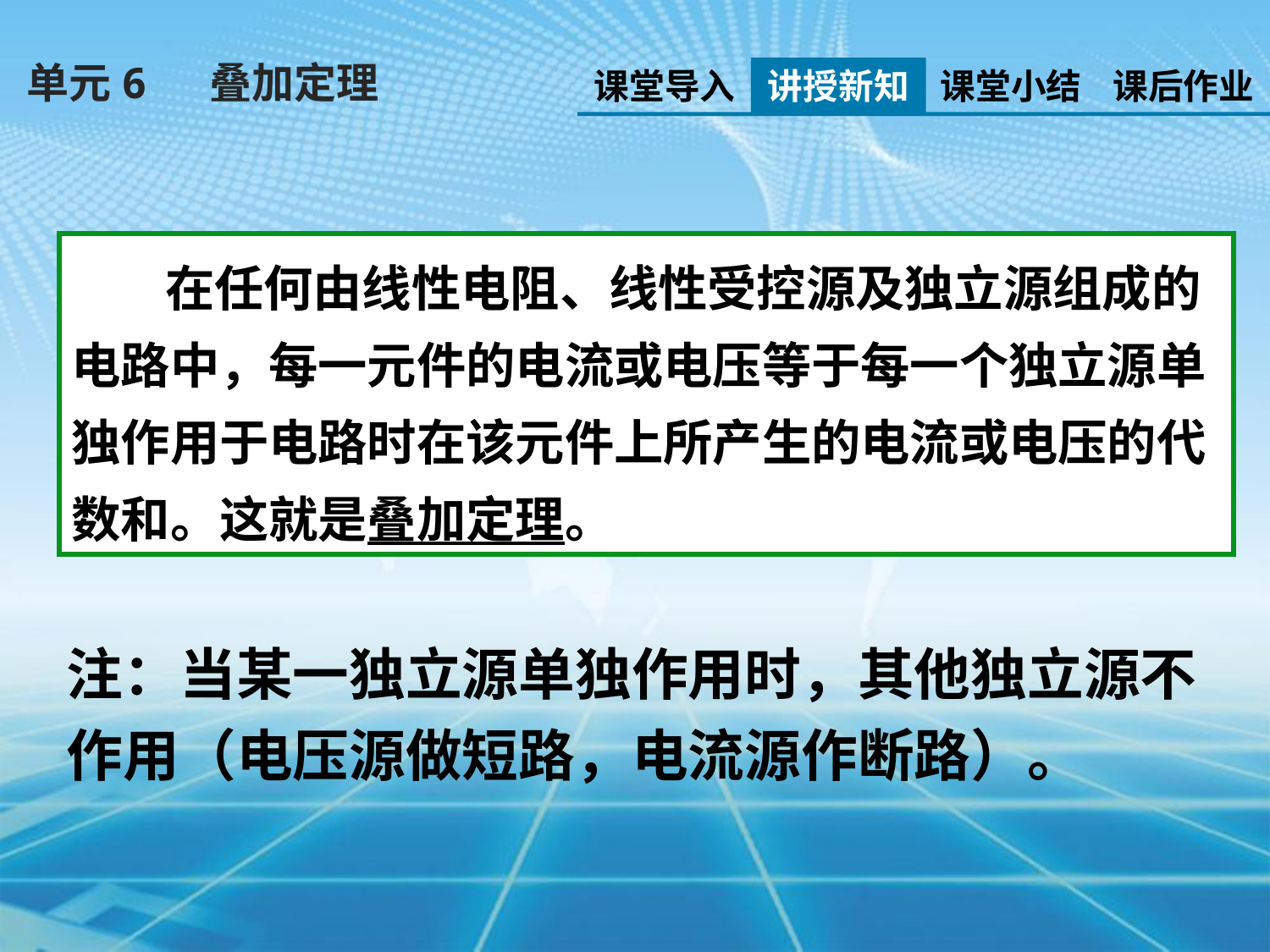

单元6　 叠加定理
课堂导入
讲授新知
课堂小结
课后作业
在任何由线性电阻、线性受控源及独立源组成的电路中，每一元件的电流或电压等于每一个独立源单独作用于电路时在该元件上所产生的电流或电压的代数和。这就是叠加定理。
注：当某一独立源单独作用时，其他独立源不作用（电压源做短路，电流源作断路）。